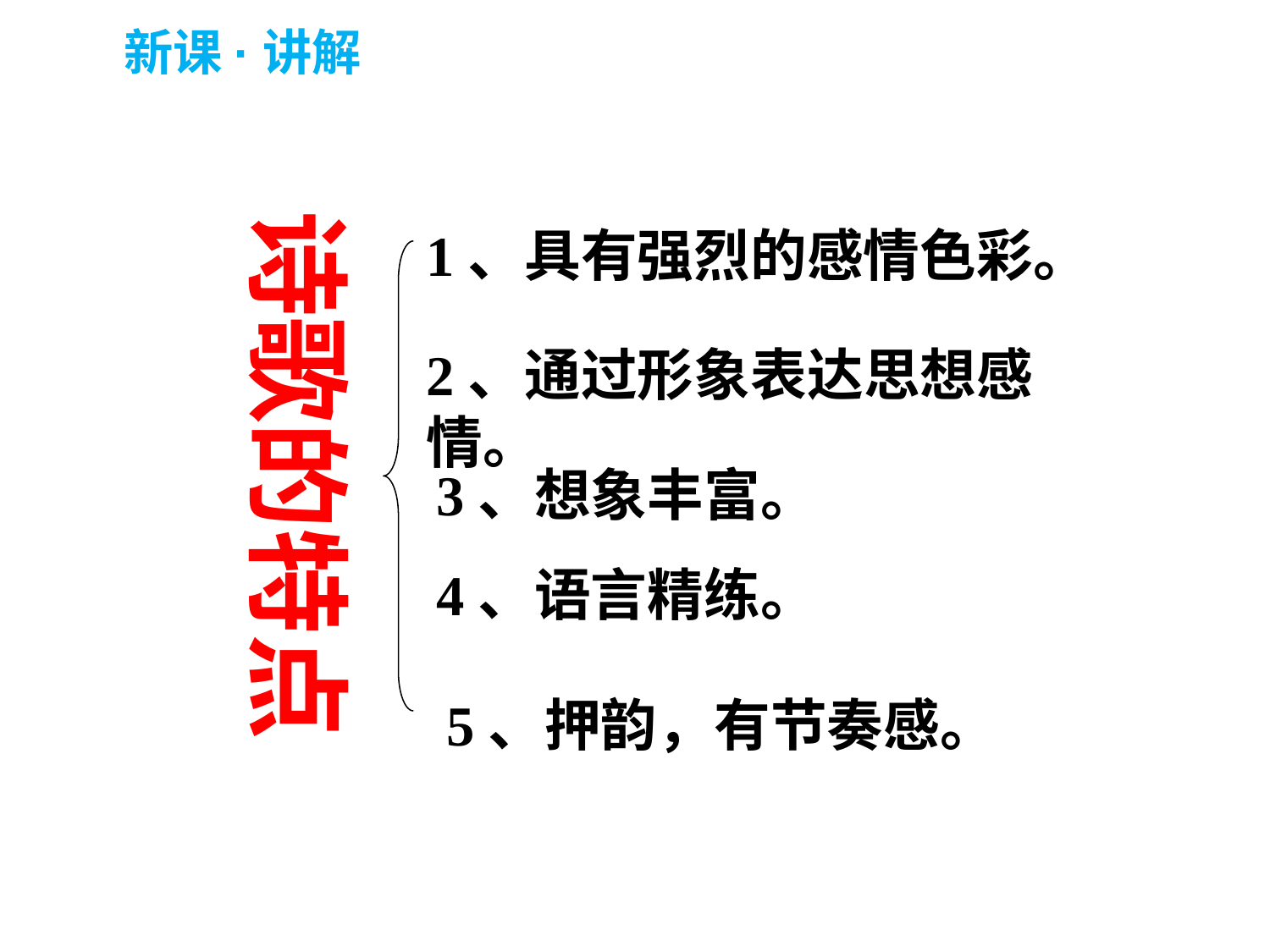

新课·讲解
诗歌的特点
1、具有强烈的感情色彩。

2、通过形象表达思想感情。
3、想象丰富。
4、语言精练。
5、押韵，有节奏感。